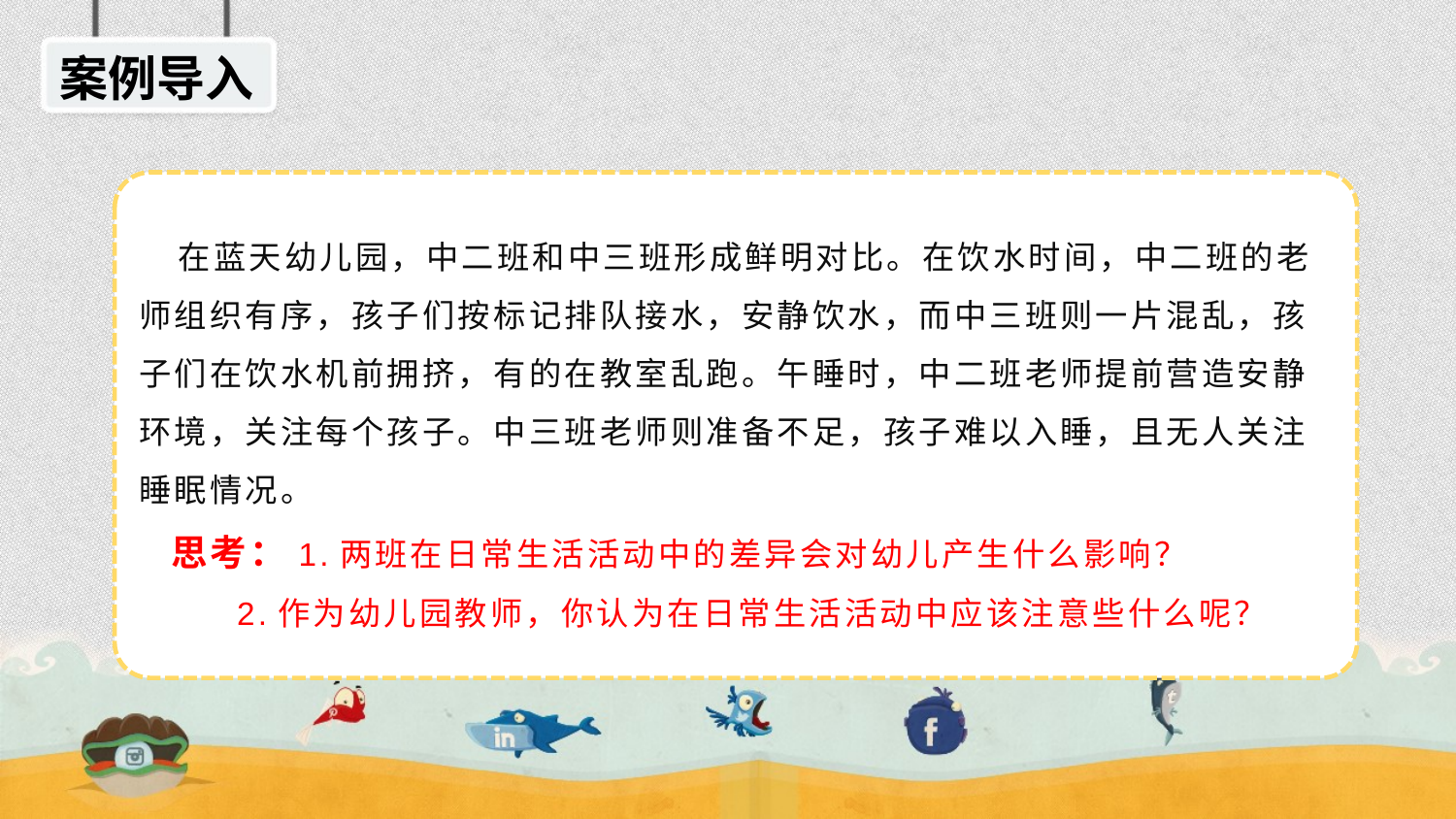

案例导入
   在蓝天幼儿园，中二班和中三班形成鲜明对比。在饮水时间，中二班的老师组织有序，孩子们按标记排队接水，安静饮水，而中三班则一片混乱，孩子们在饮水机前拥挤，有的在教室乱跑。午睡时，中二班老师提前营造安静环境，关注每个孩子。中三班老师则准备不足，孩子难以入睡，且无人关注睡眠情况。
  思考：1.两班在日常生活活动中的差异会对幼儿产生什么影响？
        2.作为幼儿园教师，你认为在日常生活活动中应该注意些什么呢？